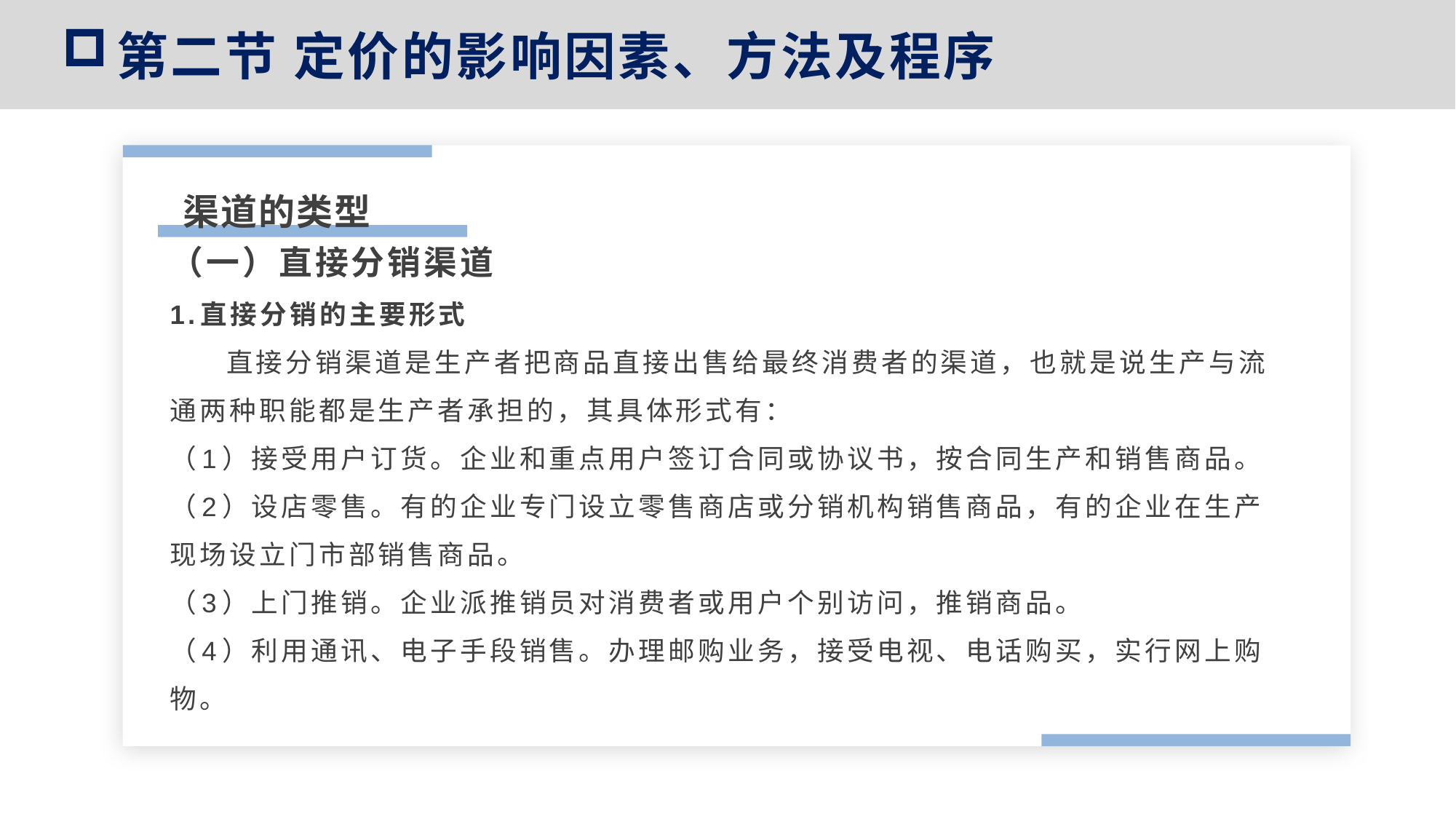

第二节 定价的影响因素、方法及程序

渠道的类型
（一）直接分销渠道
1.直接分销的主要形式
      直接分销渠道是生产者把商品直接出售给最终消费者的渠道，也就是说生产与流通两种职能都是生产者承担的，其具体形式有：
（1）接受用户订货。企业和重点用户签订合同或协议书，按合同生产和销售商品。
（2）设店零售。有的企业专门设立零售商店或分销机构销售商品，有的企业在生产现场设立门市部销售商品。
（3）上门推销。企业派推销员对消费者或用户个别访问，推销商品。
（4）利用通讯、电子手段销售。办理邮购业务，接受电视、电话购买，实行网上购物。